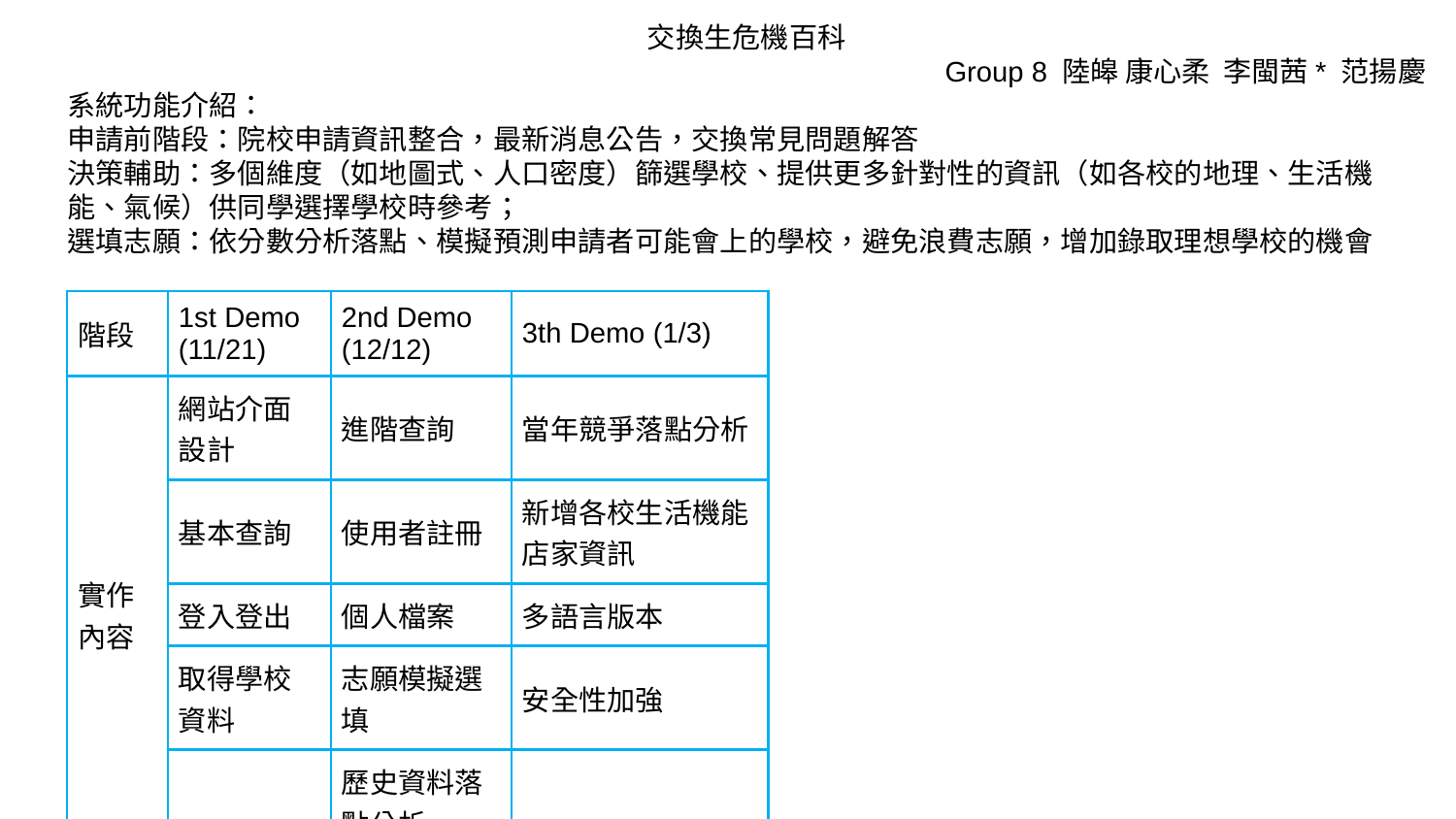

交換生危機百科
Group 8 陸皞 康心柔  李閩茜* 范揚慶
系統功能介紹：
申請前階段：院校申請資訊整合，最新消息公告，交換常見問題解答
決策輔助：多個維度（如地圖式、人口密度）篩選學校、提供更多針對性的資訊（如各校的地理、生活機能、氣候）供同學選擇學校時參考；
選填志願：依分數分析落點、模擬預測申請者可能會上的學校，避免浪費志願，增加錄取理想學校的機會

| 階段 | 1st Demo (11/21) | 2nd Demo (12/12) | 3th Demo (1/3) |
| --- | --- | --- | --- |
| 實作內容 | 網站介面設計 | 進階查詢 | 當年競爭落點分析 |
|  | 基本查詢 | 使用者註冊 | 新增各校生活機能店家資訊 |
|  | 登入登出 | 個人檔案 | 多語言版本 |
|  | 取得學校資料 | 志願模擬選填 | 安全性加強 |
|  |  | 歷史資料落點分析 |  |
1